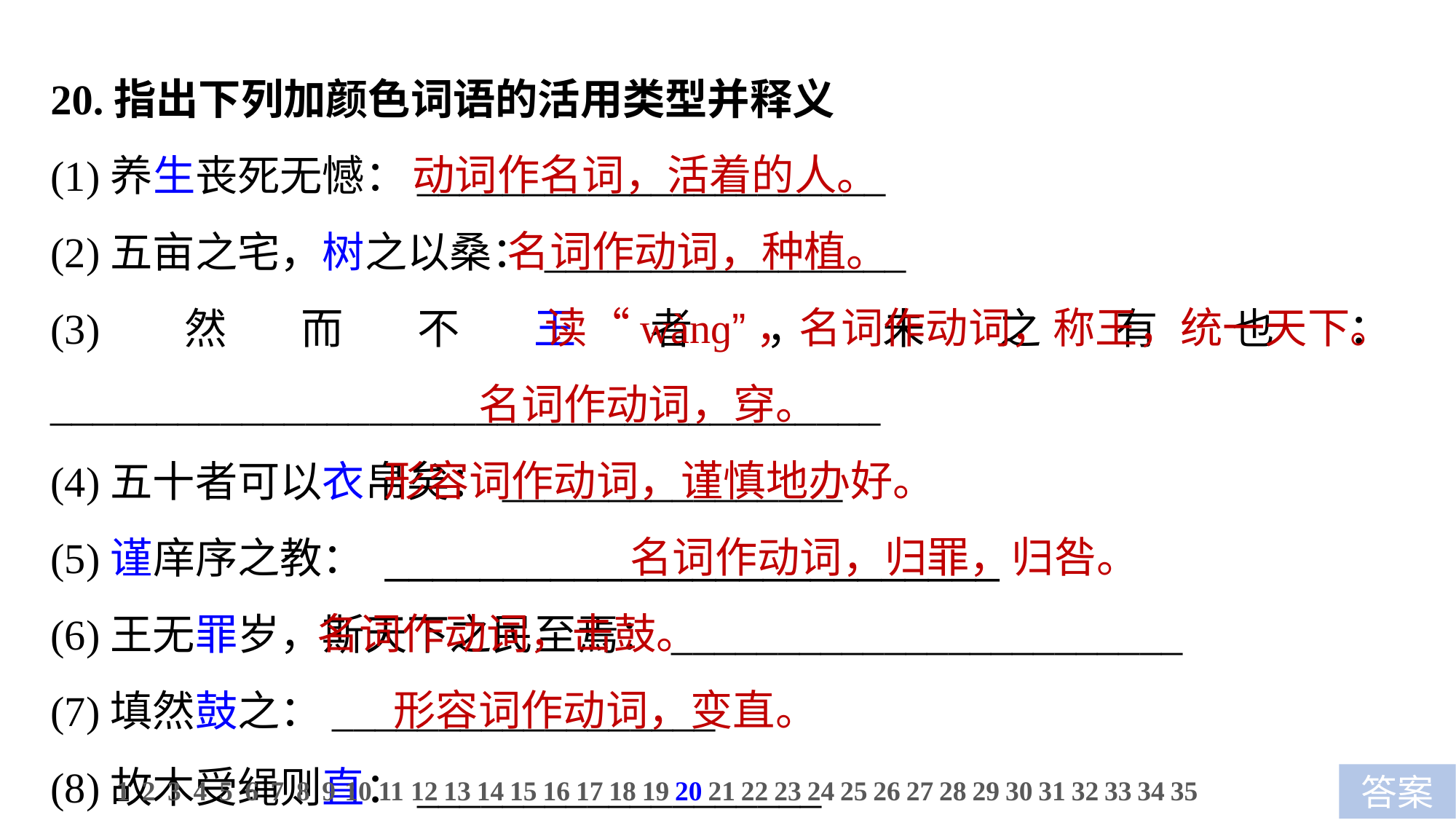

20.指出下列加颜色词语的活用类型并释义
(1)养生丧死无憾：______________________
(2)五亩之宅，树之以桑：_________________
(3)然而不王者，未之有也：_______________________________________
(4)五十者可以衣帛矣：________________
(5)谨庠序之教： __________________________
(6)王无罪岁，斯天下之民至焉：________________________
(7)填然鼓之：__________________
(8)故木受绳则直：___________________
         动词作名词，活着的人。
                   名词作动词，种植。
                       读“wànɡ”，名词作动词，称王，统一天下。
                名词作动词，穿。
      形容词作动词，谨慎地办好。
                                名词作动词，归罪，归咎。
名词作动词，击鼓。
       形容词作动词，变直。
1
2
3
4
5
6
7
8
9
10
11
12
13
14
15
16
17
18
19
20
21
22
23
24
25
26
27
28
29
30
31
32
33
34
35
答案